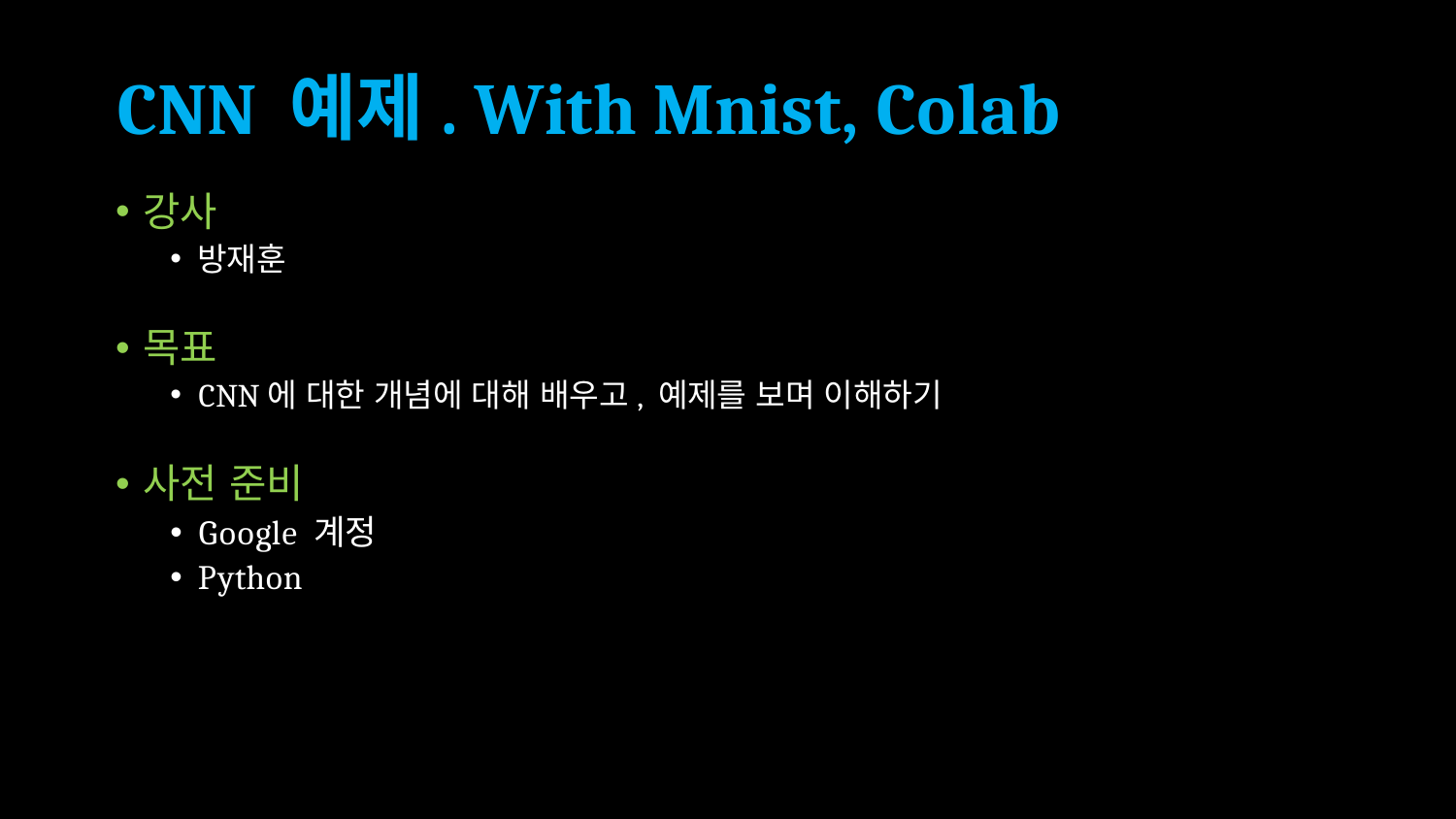

# CNN 예제. With Mnist, Colab
강사
방재훈
목표
CNN에 대한 개념에 대해 배우고, 예제를 보며 이해하기
사전 준비
Google 계정
Python